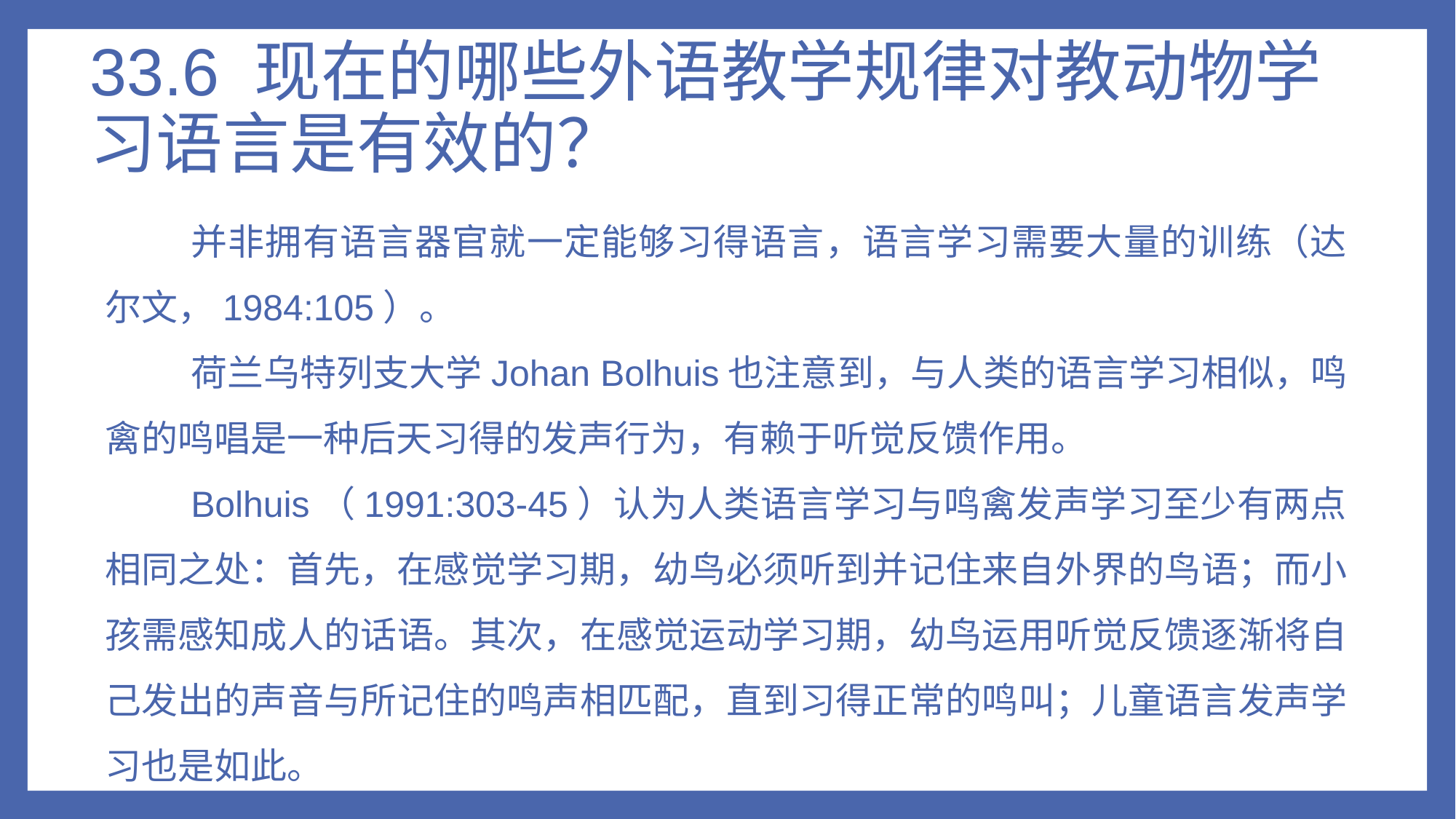

# 33.6 现在的哪些外语教学规律对教动物学习语言是有效的？
并非拥有语言器官就一定能够习得语言，语言学习需要大量的训练（达尔文，1984:105）。
荷兰乌特列支大学Johan Bolhuis也注意到，与人类的语言学习相似，鸣禽的鸣唱是一种后天习得的发声行为，有赖于听觉反馈作用。
Bolhuis（1991:303-45）认为人类语言学习与鸣禽发声学习至少有两点相同之处：首先，在感觉学习期，幼鸟必须听到并记住来自外界的鸟语；而小孩需感知成人的话语。其次，在感觉运动学习期，幼鸟运用听觉反馈逐渐将自己发出的声音与所记住的鸣声相匹配，直到习得正常的鸣叫；儿童语言发声学习也是如此。